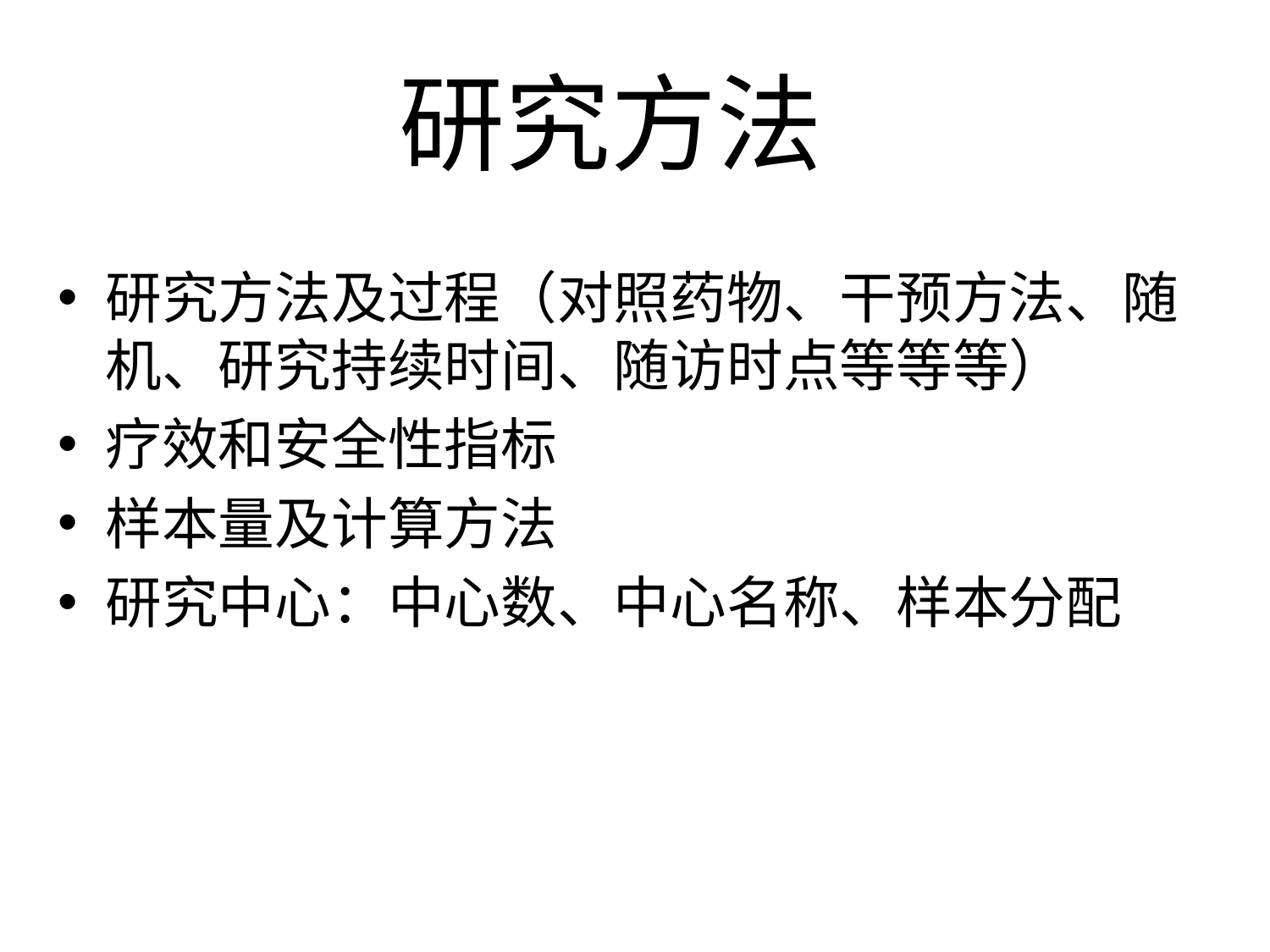

# 研究方法
研究方法及过程（对照药物、干预方法、随机、研究持续时间、随访时点等等等）
疗效和安全性指标
样本量及计算方法
研究中心：中心数、中心名称、样本分配